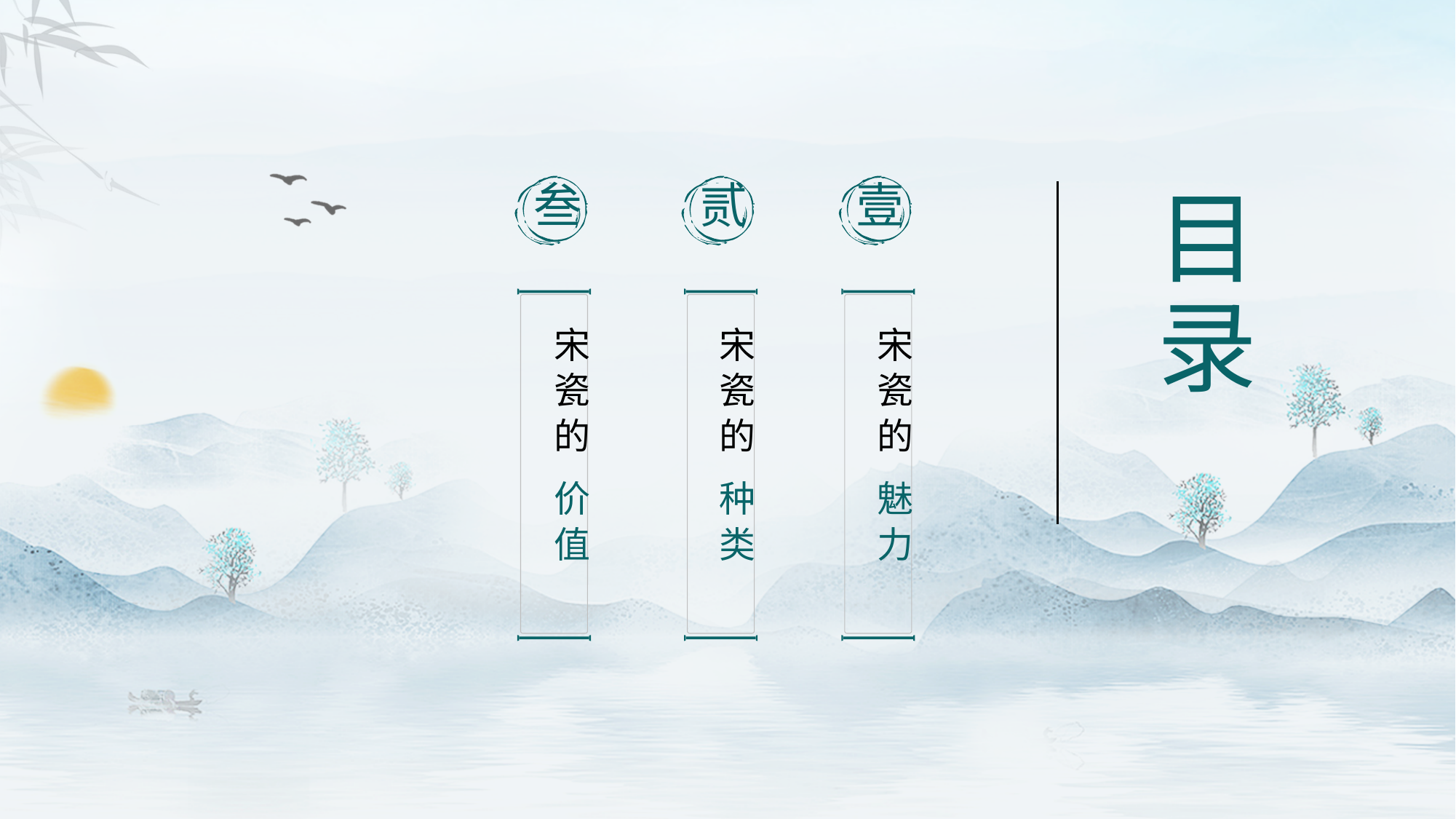

目录
叁
贰
壹
宋瓷的 价值
宋瓷的 种类
宋瓷的 魅力